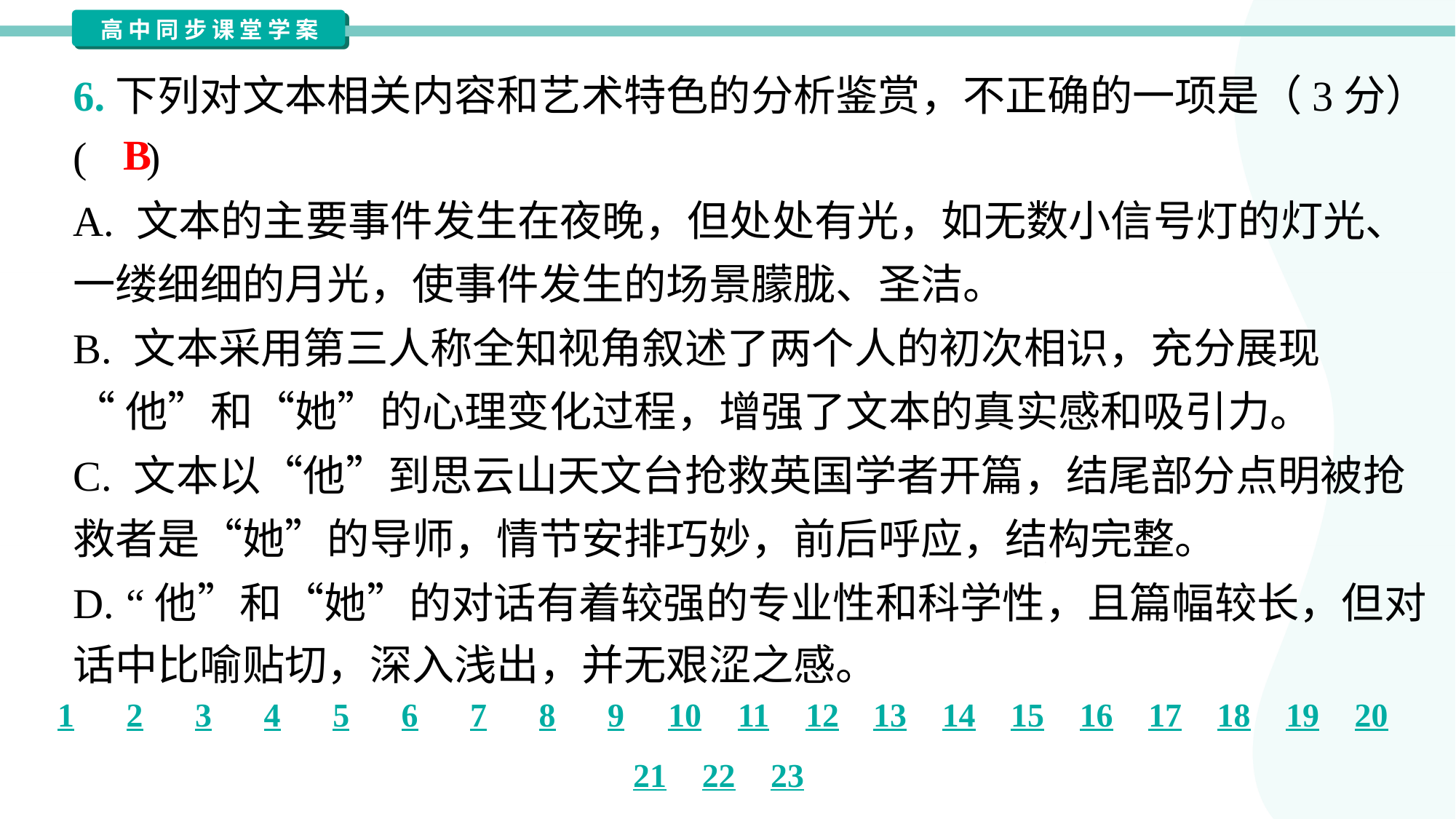

6.下列对文本相关内容和艺术特色的分析鉴赏，不正确的一项是（3分）
(     )
B
A. 文本的主要事件发生在夜晚，但处处有光，如无数小信号灯的灯光、
一缕细细的月光，使事件发生的场景朦胧、圣洁。
B. 文本采用第三人称全知视角叙述了两个人的初次相识，充分展现
“他”和“她”的心理变化过程，增强了文本的真实感和吸引力。
C. 文本以“他”到思云山天文台抢救英国学者开篇，结尾部分点明被抢
救者是“她”的导师，情节安排巧妙，前后呼应，结构完整。
D. “他”和“她”的对话有着较强的专业性和科学性，且篇幅较长，但对
话中比喻贴切，深入浅出，并无艰涩之感。